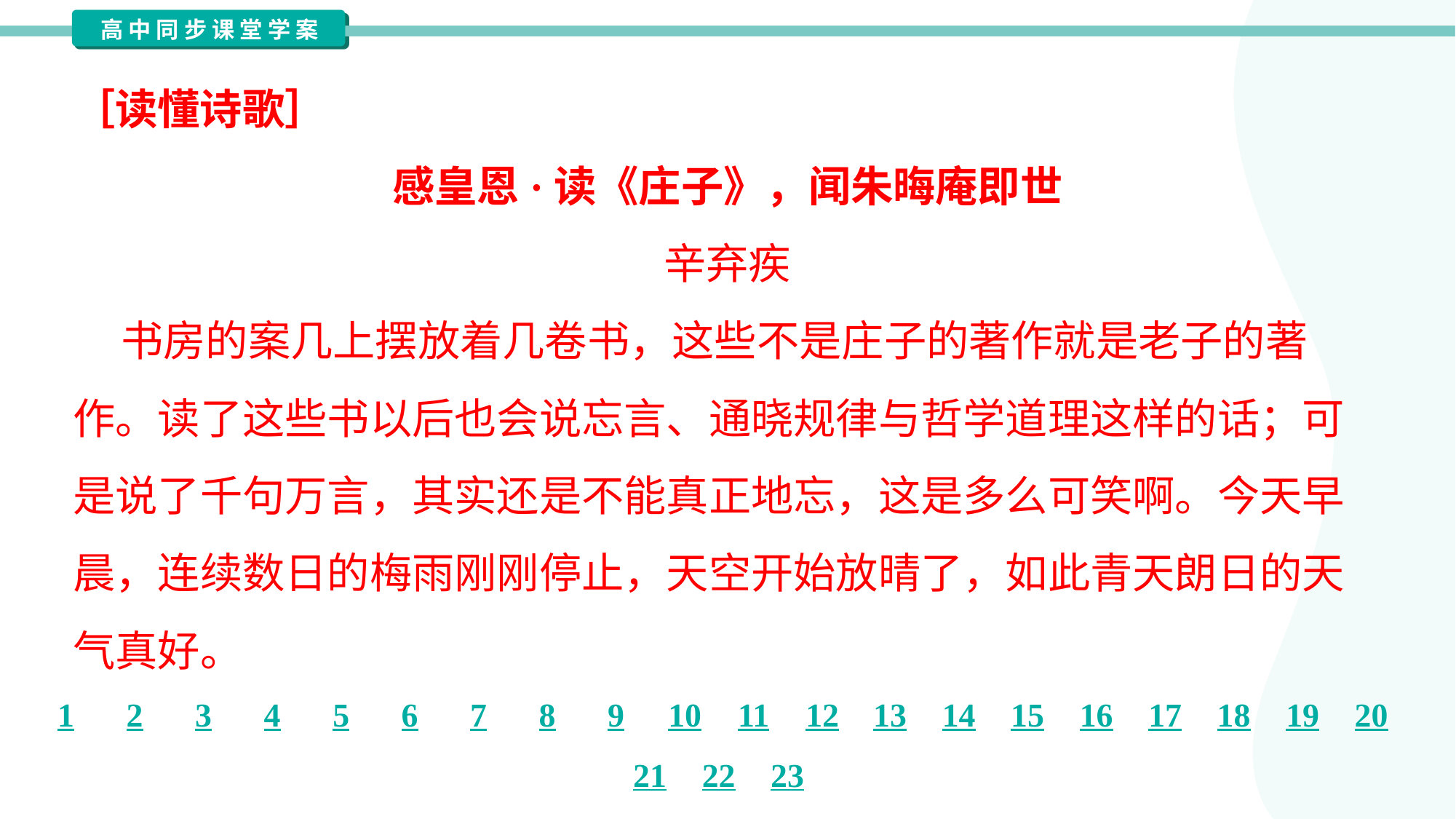

［读懂诗歌］
感皇恩·读《庄子》，闻朱晦庵即世
辛弃疾
    书房的案几上摆放着几卷书，这些不是庄子的著作就是老子的著
作。读了这些书以后也会说忘言、通晓规律与哲学道理这样的话；可
是说了千句万言，其实还是不能真正地忘，这是多么可笑啊。今天早
晨，连续数日的梅雨刚刚停止，天空开始放晴了，如此青天朗日的天
气真好。